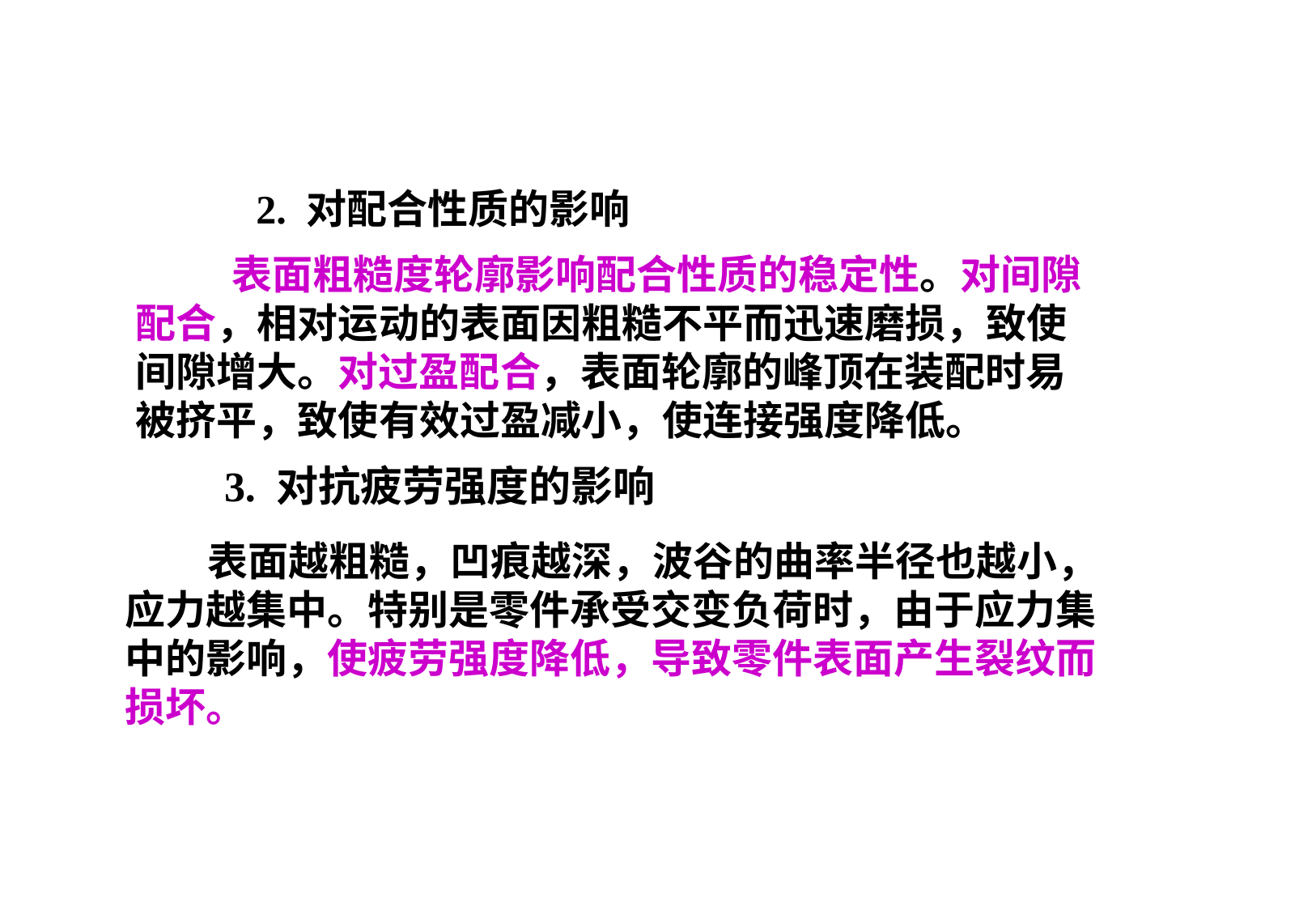

7
2. 对配合性质的影响
         表面粗糙度轮廓影响配合性质的稳定性。对间隙配合，相对运动的表面因粗糙不平而迅速磨损，致使间隙增大。对过盈配合，表面轮廓的峰顶在装配时易被挤平，致使有效过盈减小，使连接强度降低。
3. 对抗疲劳强度的影响
        表面越粗糙，凹痕越深，波谷的曲率半径也越小，应力越集中。特别是零件承受交变负荷时，由于应力集中的影响，使疲劳强度降低，导致零件表面产生裂纹而损坏。